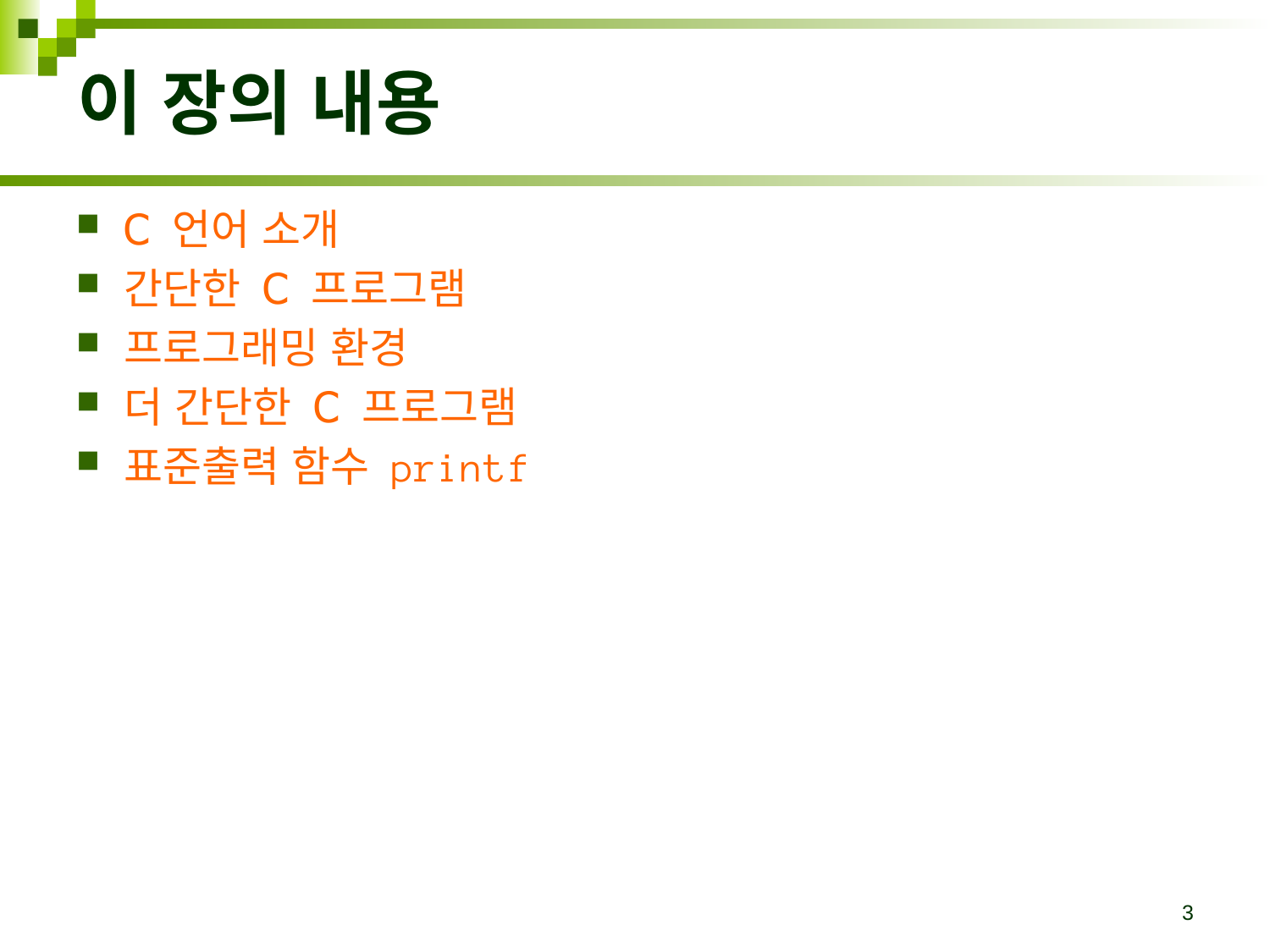

# 이 장의 내용
C 언어 소개
간단한 C 프로그램
프로그래밍 환경
더 간단한 C 프로그램
표준출력 함수 printf
3